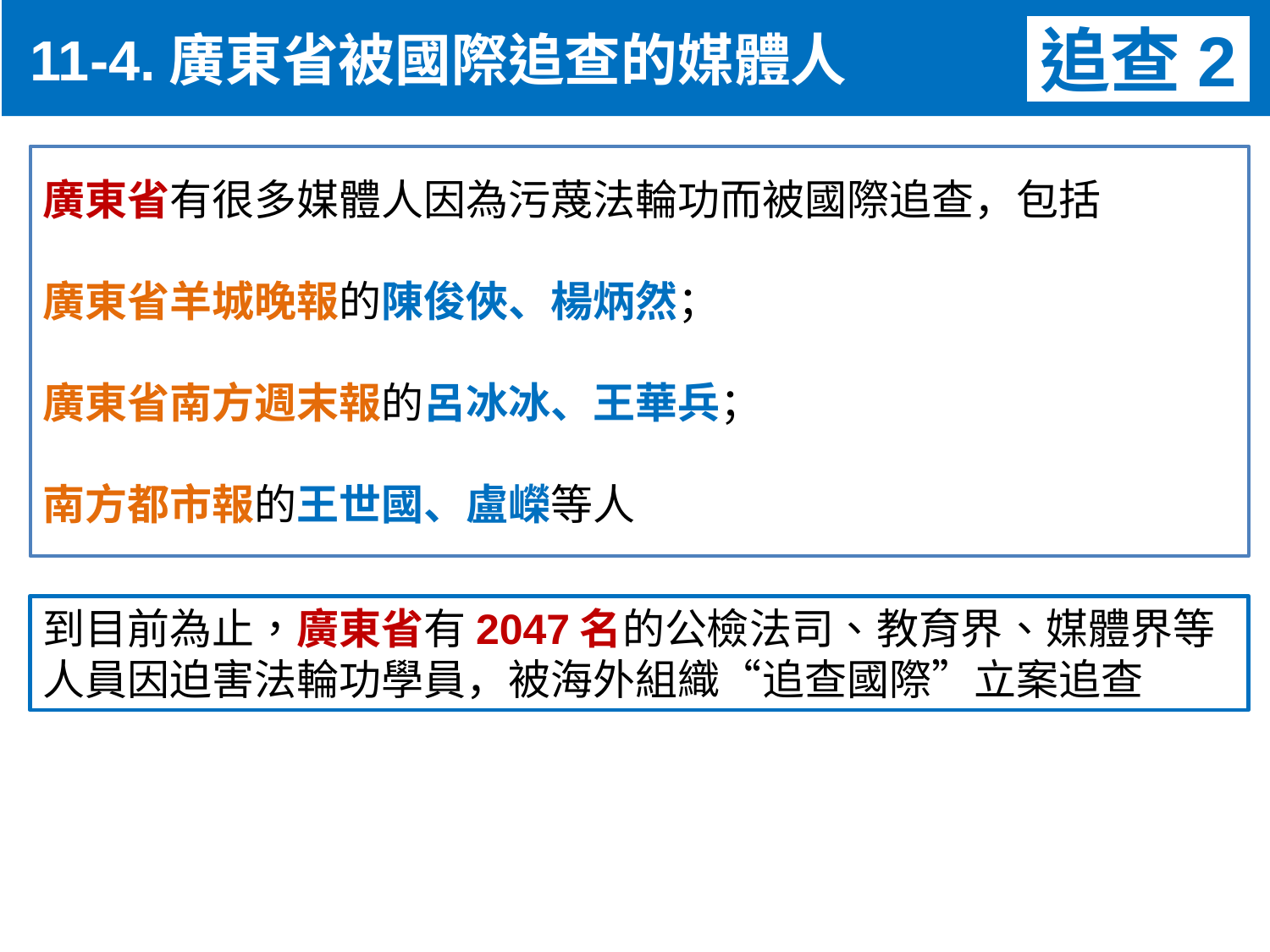

11-4.廣東省被國際追查的媒體人
追查2
廣東省有很多媒體人因為污蔑法輪功而被國際追查，包括

廣東省羊城晚報的陳俊俠、楊炳然；

廣東省南方週末報的呂冰冰、王華兵；

南方都市報的王世國、盧嶸等人
到目前為止，廣東省有2047名的公檢法司、教育界、媒體界等人員因迫害法輪功學員，被海外組織“追查國際”立案追查